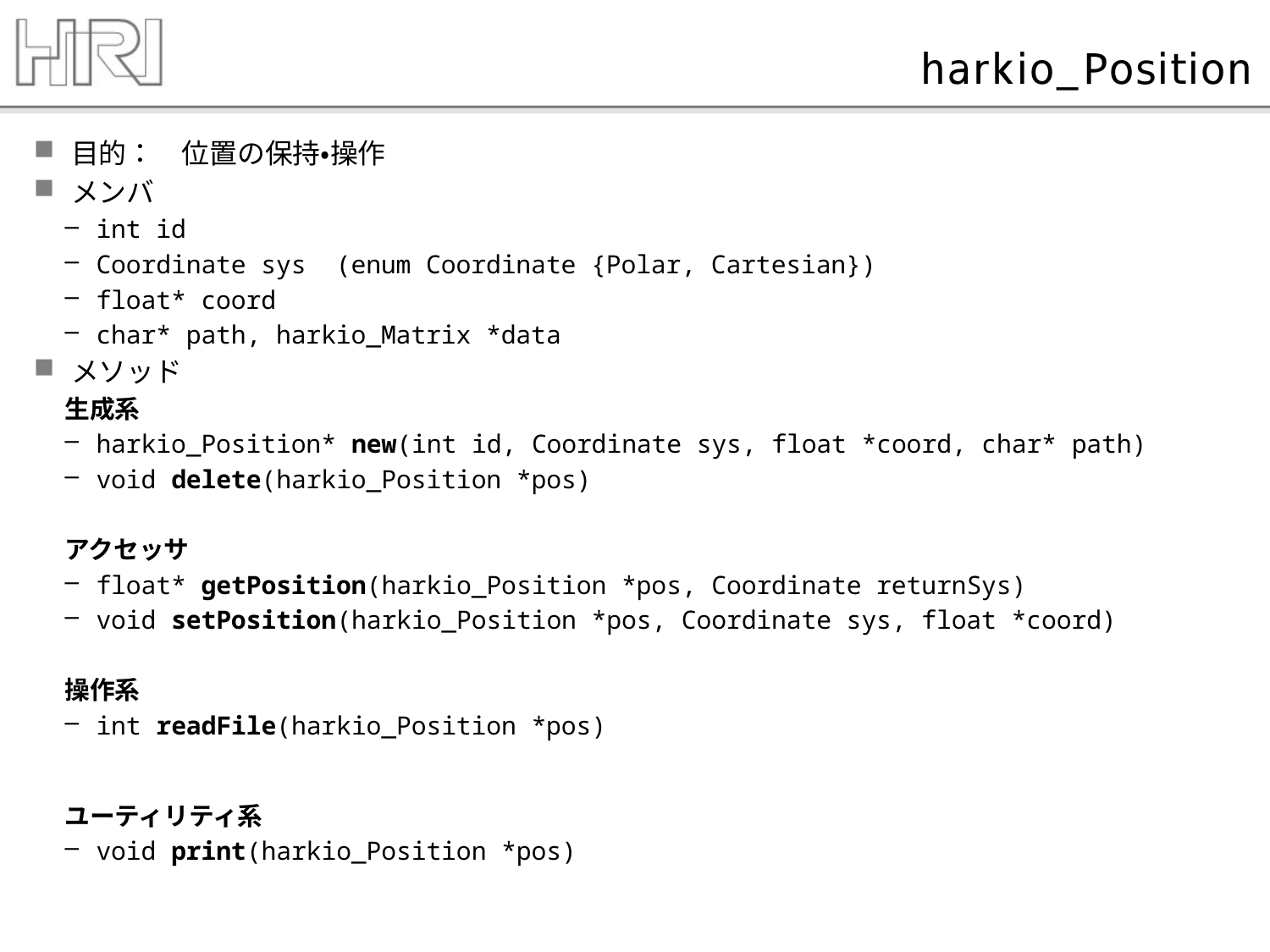

# harkio_Position
目的：　位置の保持・操作
メンバ
int id
Coordinate sys  (enum Coordinate {Polar, Cartesian})
float* coord
char* path, harkio_Matrix *data
メソッド
生成系
harkio_Position* new(int id, Coordinate sys, float *coord, char* path)
void delete(harkio_Position *pos)

アクセッサ
float* getPosition(harkio_Position *pos, Coordinate returnSys)
void setPosition(harkio_Position *pos, Coordinate sys, float *coord)

操作系
int readFile(harkio_Position *pos)

ユーティリティ系
void print(harkio_Position *pos)